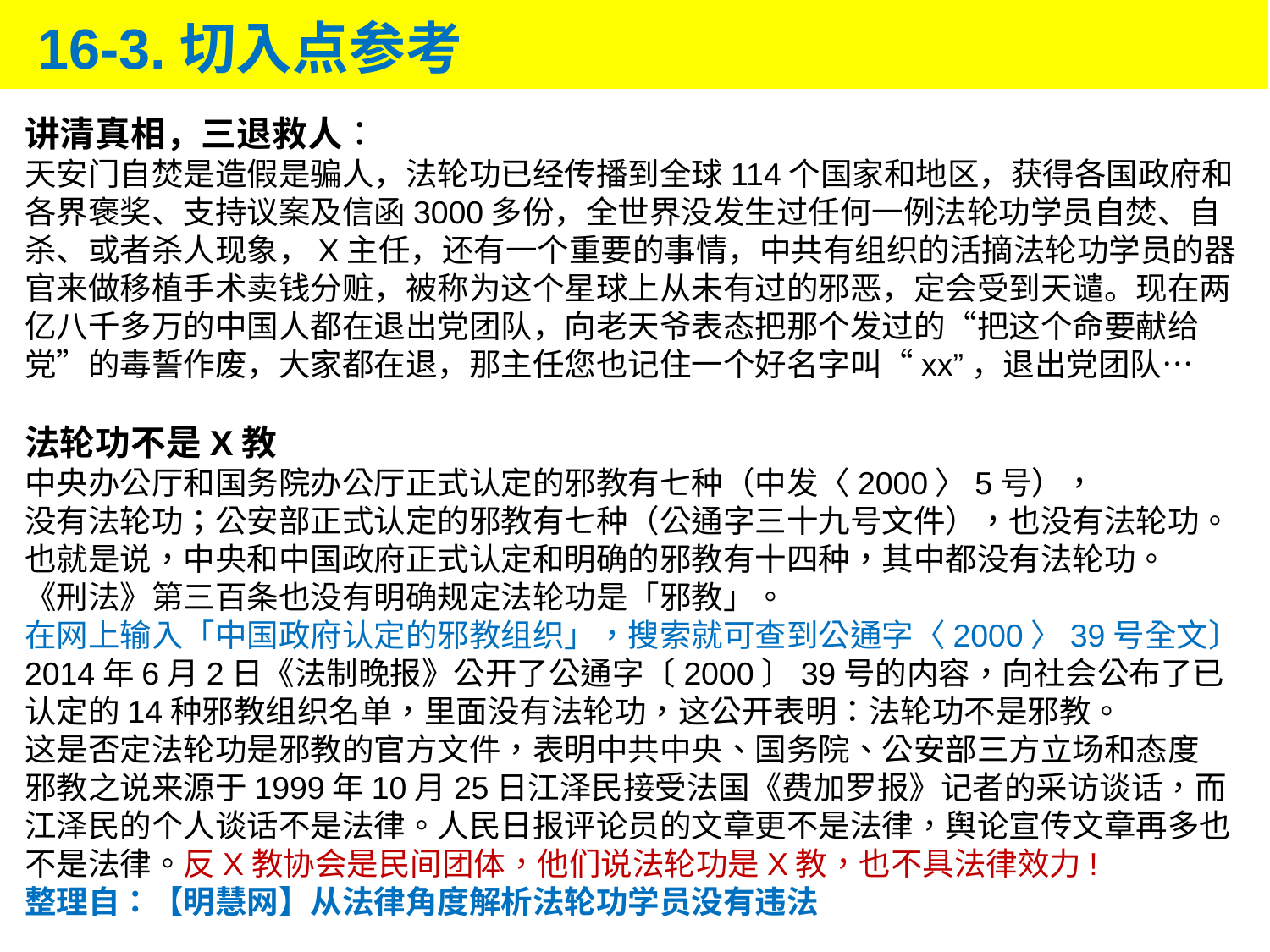

16-3.切入点参考
讲清真相，三退救人：
天安门自焚是造假是骗人，法轮功已经传播到全球114个国家和地区，获得各国政府和各界褒奖、支持议案及信函3000多份，全世界没发生过任何一例法轮功学员自焚、自杀、或者杀人现象，X主任，还有一个重要的事情，中共有组织的活摘法轮功学员的器官来做移植手术卖钱分赃，被称为这个星球上从未有过的邪恶，定会受到天谴。现在两亿八千多万的中国人都在退出党团队，向老天爷表态把那个发过的“把这个命要献给党”的毒誓作废，大家都在退，那主任您也记住一个好名字叫“xx”，退出党团队…

法轮功不是X教
中央办公厅和国务院办公厅正式认定的邪教有七种（中发〈2000〉5号），
没有法轮功；公安部正式认定的邪教有七种（公通字三十九号文件），也没有法轮功。
也就是说，中央和中国政府正式认定和明确的邪教有十四种，其中都没有法轮功。
《刑法》第三百条也没有明确规定法轮功是「邪教」。
在网上输入「中国政府认定的邪教组织」，搜索就可查到公通字〈2000〉39号全文〕
2014年6月2日《法制晚报》公开了公通字〔2000〕39号的内容，向社会公布了已认定的14种邪教组织名单，里面没有法轮功，这公开表明：法轮功不是邪教。
这是否定法轮功是邪教的官方文件，表明中共中央、国务院、公安部三方立场和态度
邪教之说来源于1999年10月25日江泽民接受法国《费加罗报》记者的采访谈话，而江泽民的个人谈话不是法律。人民日报评论员的文章更不是法律，舆论宣传文章再多也不是法律。反X教协会是民间团体，他们说法轮功是X教，也不具法律效力!
整理自：【明慧网】从法律角度解析法轮功学员没有违法